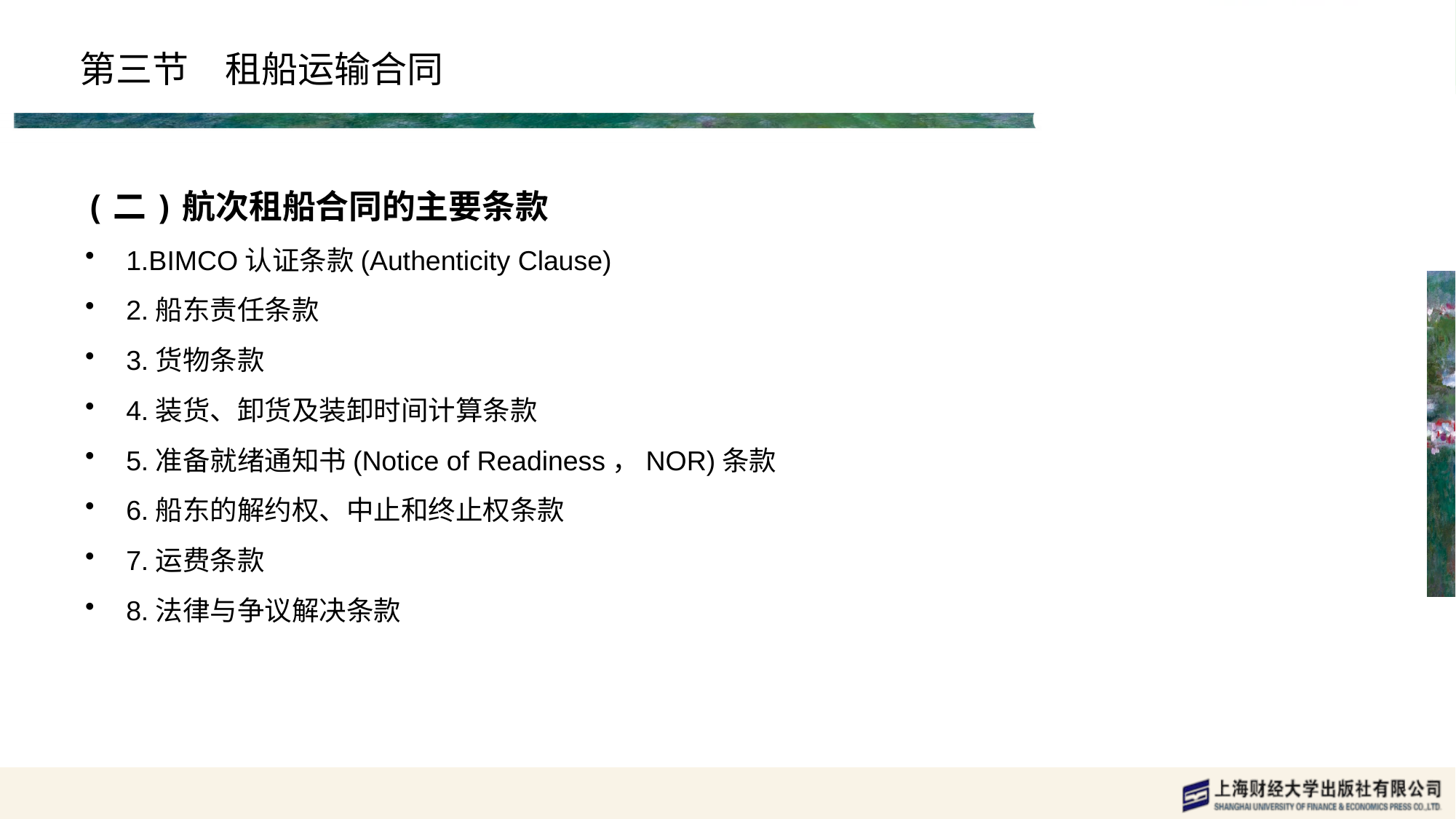

# 第三节　租船运输合同
(二)航次租船合同的主要条款
1.BIMCO认证条款(Authenticity Clause)
2.船东责任条款
3.货物条款
4.装货、卸货及装卸时间计算条款
5.准备就绪通知书(Notice of Readiness，NOR)条款
6.船东的解约权、中止和终止权条款
7.运费条款
8.法律与争议解决条款